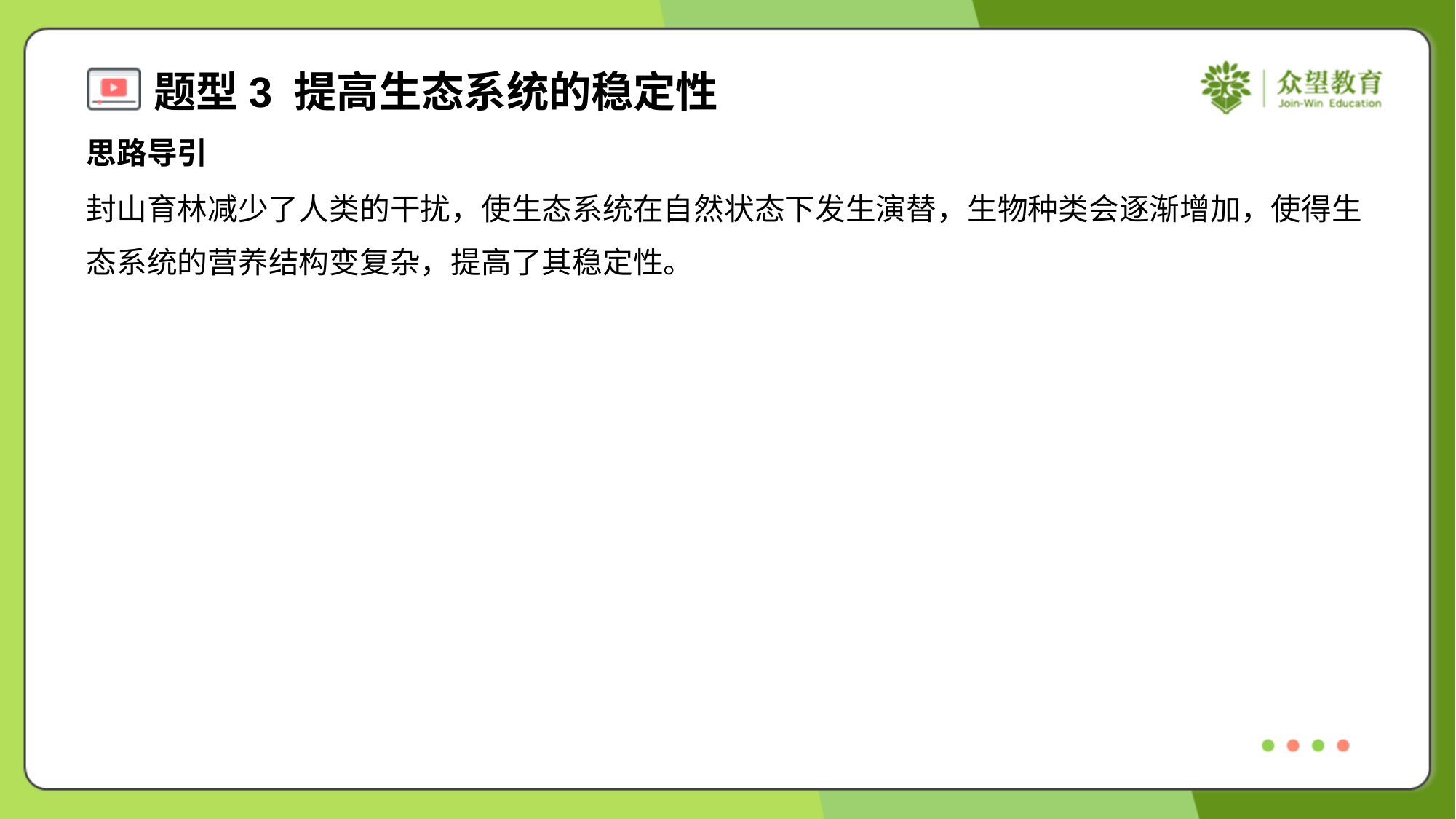

思路导引
封山育林减少了人类的干扰，使生态系统在自然状态下发生演替，生物种类会逐渐增加，使得生
态系统的营养结构变复杂，提高了其稳定性。